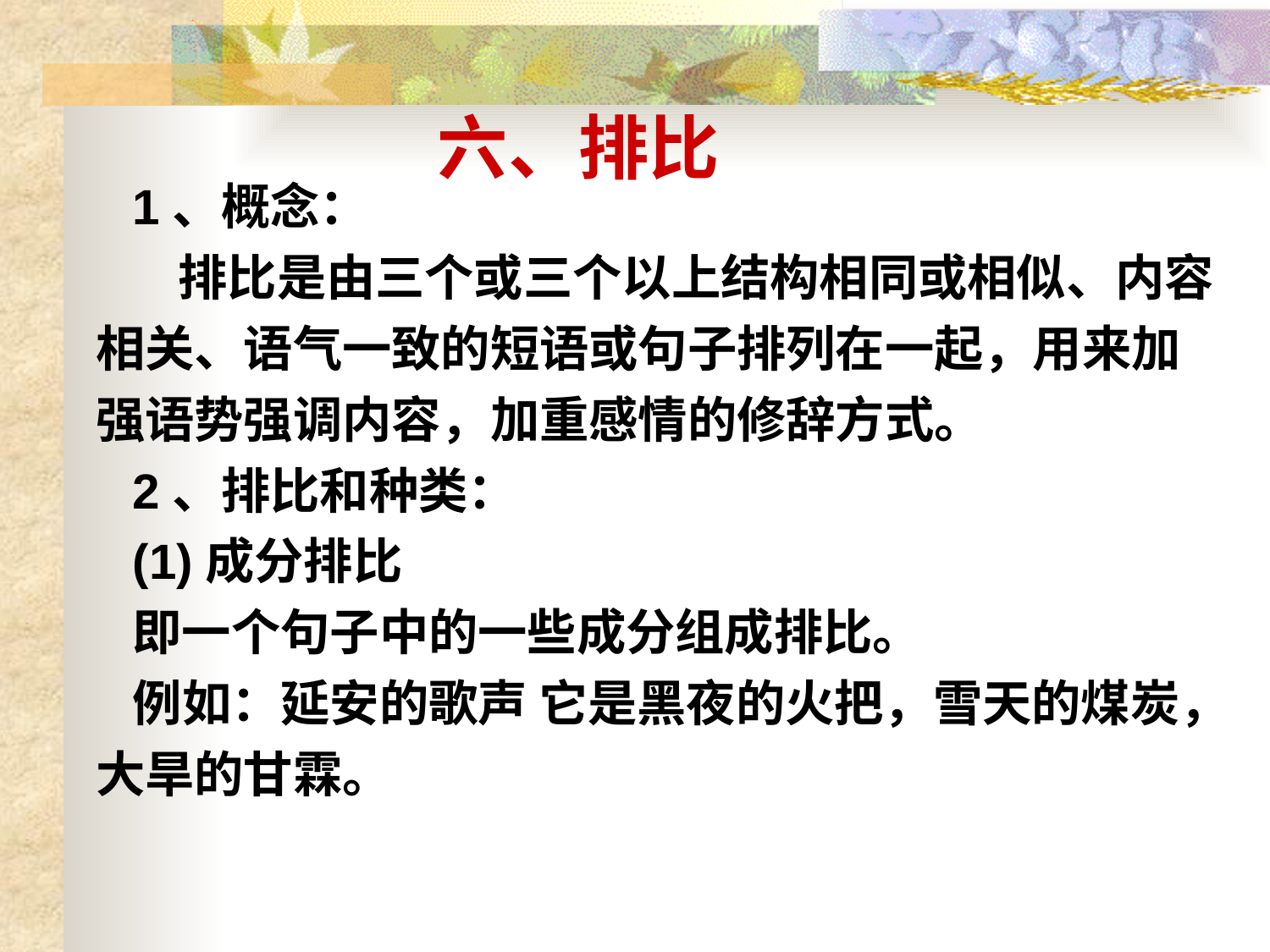

# 六、排比
1、概念：
   排比是由三个或三个以上结构相同或相似、内容相关、语气一致的短语或句子排列在一起，用来加强语势强调内容，加重感情的修辞方式。
2、排比和种类：
(1)成分排比
即一个句子中的一些成分组成排比。
例如：延安的歌声 它是黑夜的火把，雪天的煤炭，大旱的甘霖。